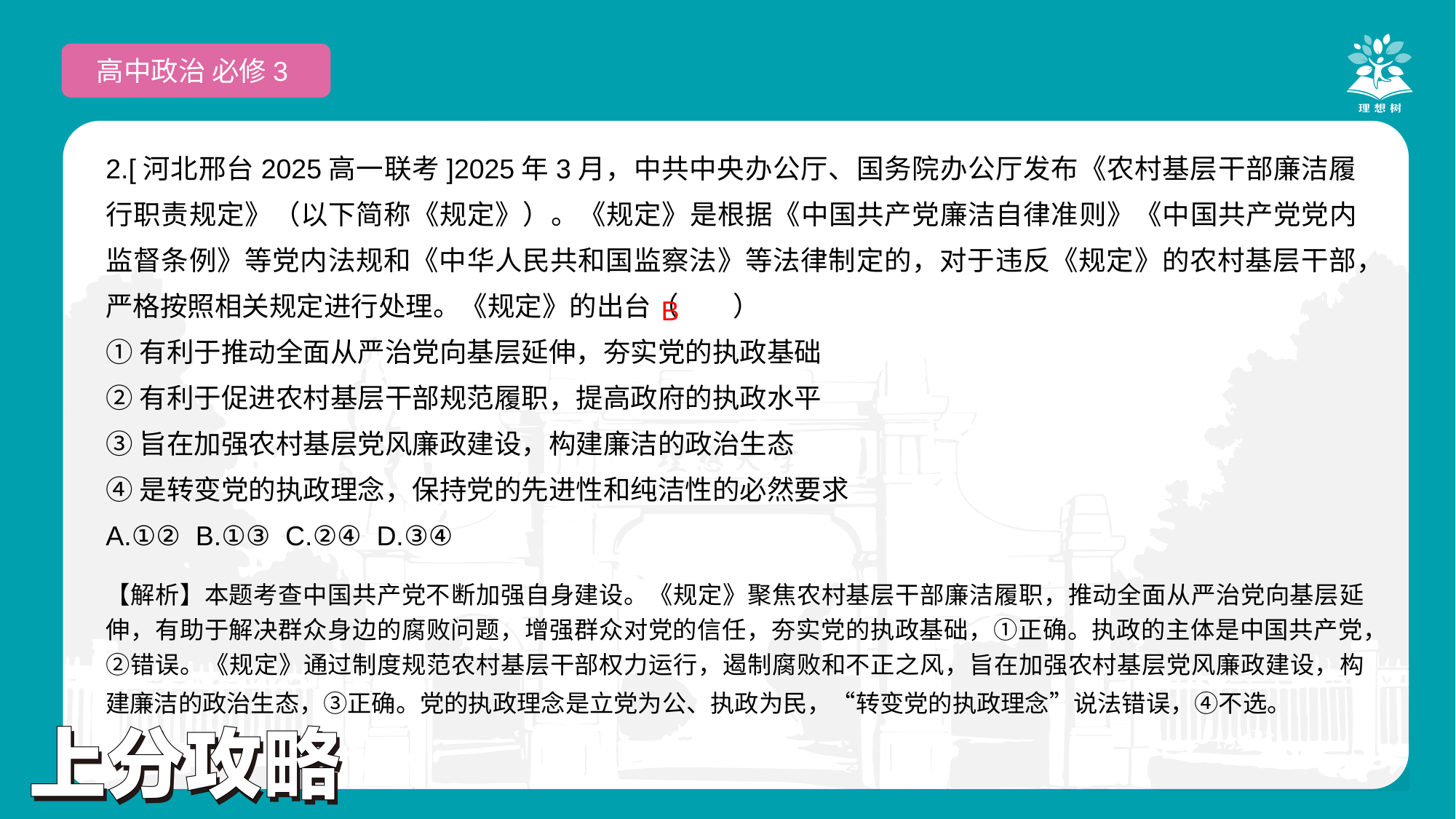

高中政治 必修3
2.[河北邢台2025高一联考]2025年3月，中共中央办公厅、国务院办公厅发布《农村基层干部廉洁履行职责规定》（以下简称《规定》）。《规定》是根据《中国共产党廉洁自律准则》《中国共产党党内监督条例》等党内法规和《中华人民共和国监察法》等法律制定的，对于违反《规定》的农村基层干部，严格按照相关规定进行处理。《规定》的出台（　　）
①有利于推动全面从严治党向基层延伸，夯实党的执政基础
②有利于促进农村基层干部规范履职，提高政府的执政水平
③旨在加强农村基层党风廉政建设，构建廉洁的政治生态
④是转变党的执政理念，保持党的先进性和纯洁性的必然要求
A.①②  B.①③  C.②④  D.③④
 B
【解析】本题考查中国共产党不断加强自身建设。《规定》聚焦农村基层干部廉洁履职，推动全面从严治党向基层延伸，有助于解决群众身边的腐败问题，增强群众对党的信任，夯实党的执政基础，①正确。执政的主体是中国共产党，②错误。《规定》通过制度规范农村基层干部权力运行，遏制腐败和不正之风，旨在加强农村基层党风廉政建设，构建廉洁的政治生态，③正确。党的执政理念是立党为公、执政为民，“转变党的执政理念”说法错误，④不选。